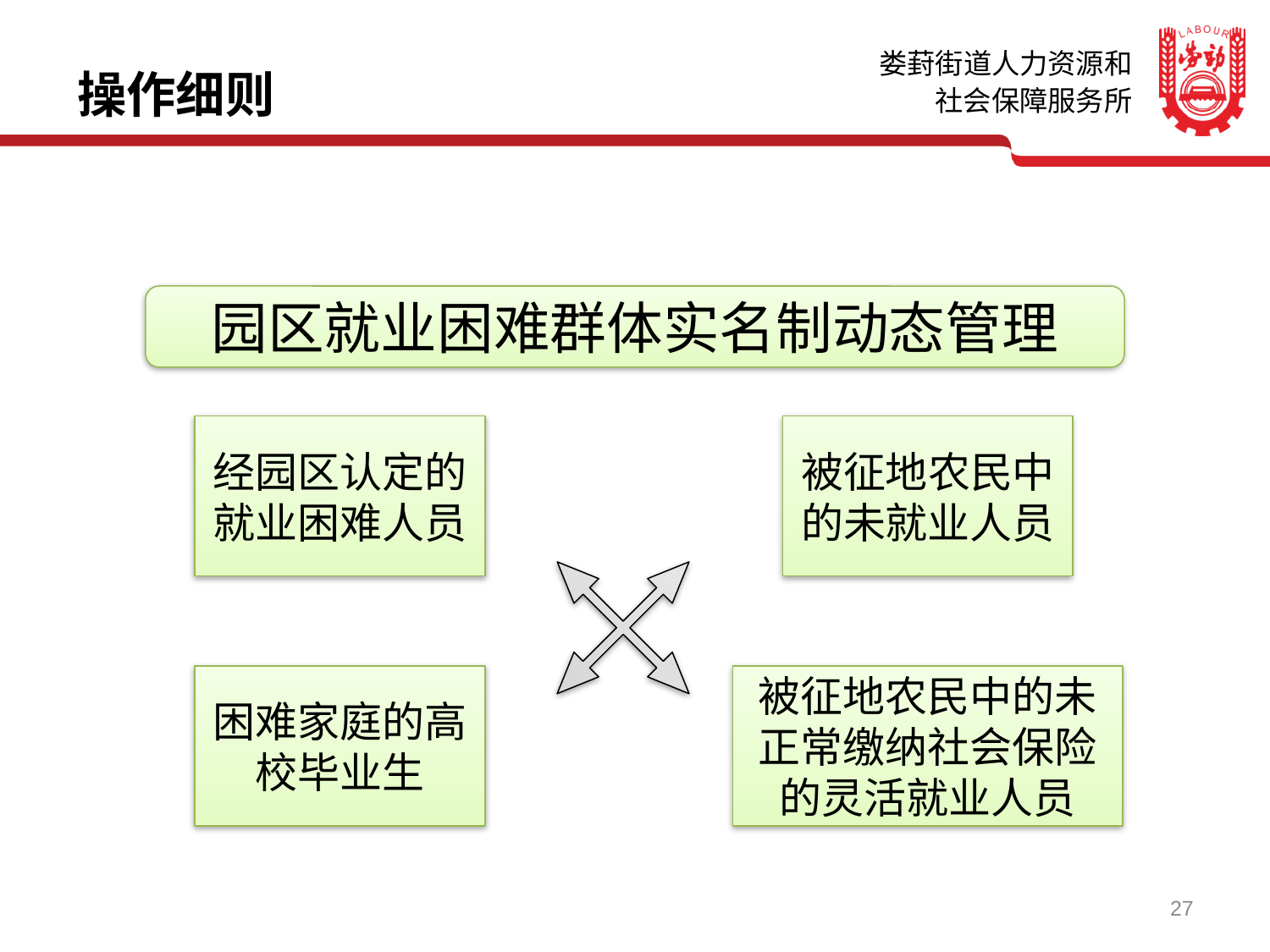

操作细则
园区就业困难群体实名制动态管理
经园区认定的就业困难人员
被征地农民中的未就业人员

困难家庭的高校毕业生
被征地农民中的未正常缴纳社会保险的灵活就业人员
27